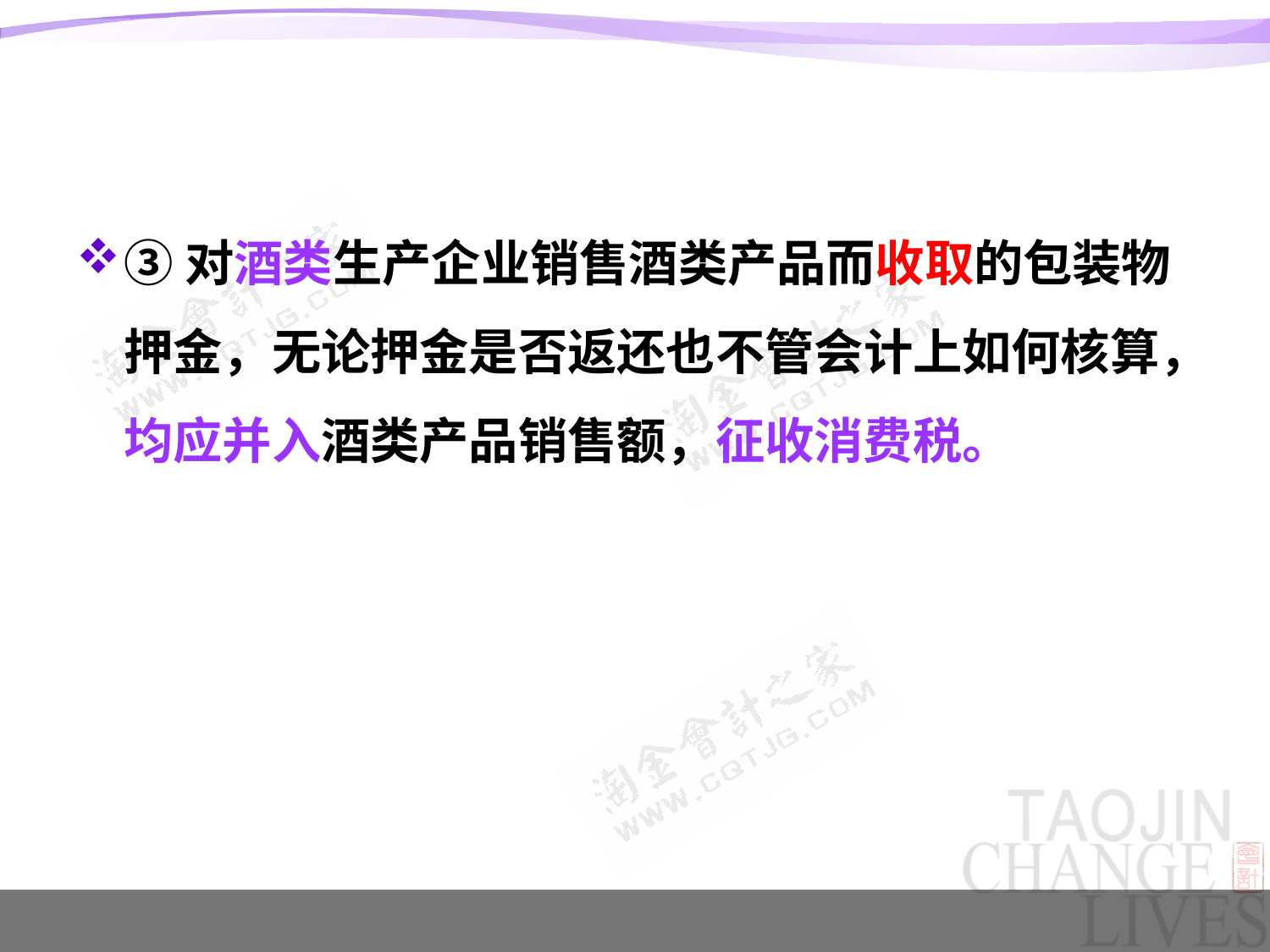

#
③对酒类生产企业销售酒类产品而收取的包装物押金，无论押金是否返还也不管会计上如何核算，均应并入酒类产品销售额，征收消费税。